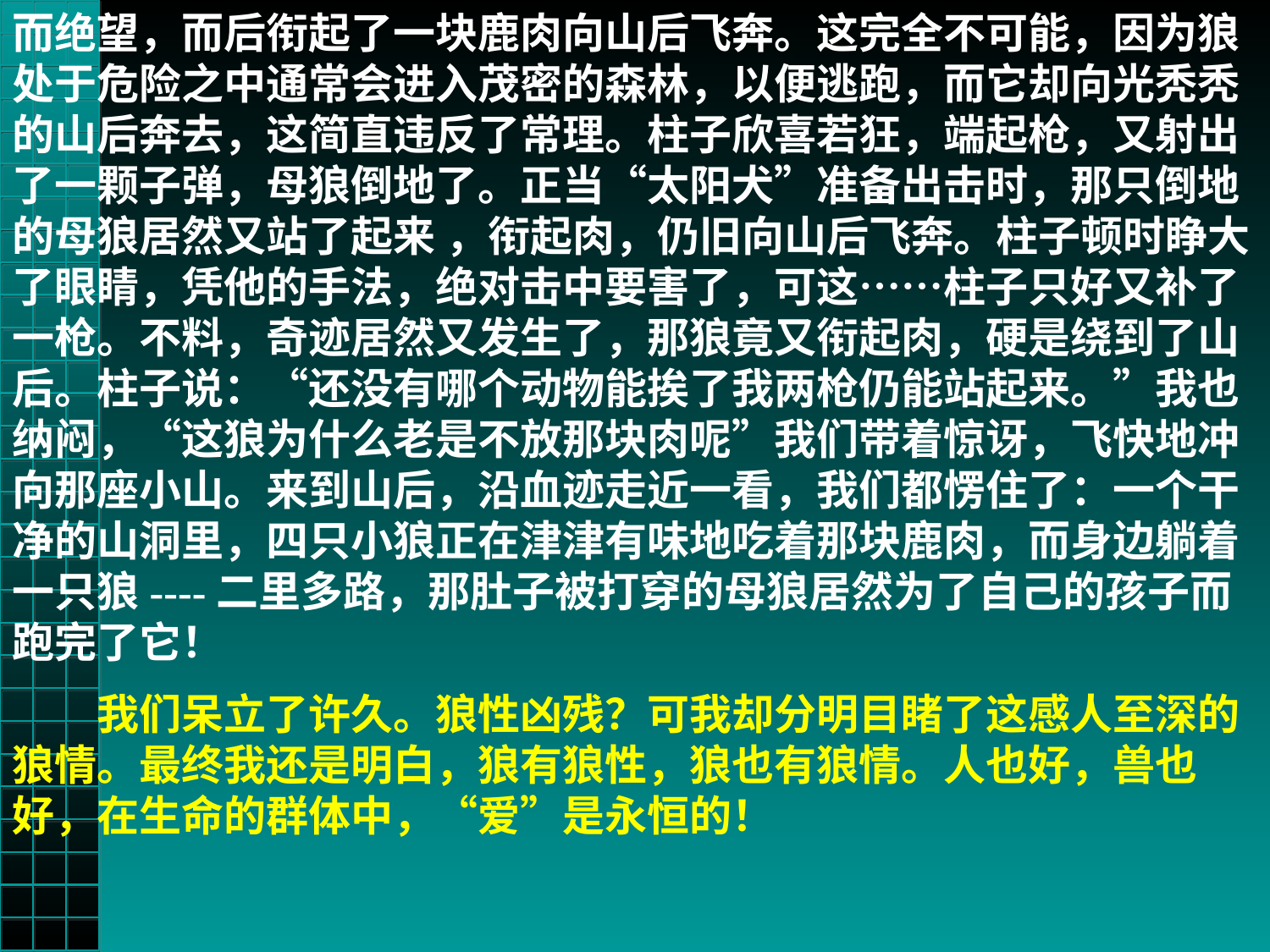

而绝望，而后衔起了一块鹿肉向山后飞奔。这完全不可能，因为狼处于危险之中通常会进入茂密的森林，以便逃跑，而它却向光秃秃的山后奔去，这简直违反了常理。柱子欣喜若狂，端起枪，又射出了一颗子弹，母狼倒地了。正当“太阳犬”准备出击时，那只倒地的母狼居然又站了起来 ，衔起肉，仍旧向山后飞奔。柱子顿时睁大了眼睛，凭他的手法，绝对击中要害了，可这……柱子只好又补了一枪。不料，奇迹居然又发生了，那狼竟又衔起肉，硬是绕到了山后。柱子说：“还没有哪个动物能挨了我两枪仍能站起来。”我也纳闷，“这狼为什么老是不放那块肉呢”我们带着惊讶，飞快地冲向那座小山。来到山后，沿血迹走近一看，我们都愣住了：一个干净的山洞里，四只小狼正在津津有味地吃着那块鹿肉，而身边躺着一只狼----二里多路，那肚子被打穿的母狼居然为了自己的孩子而跑完了它！
　　我们呆立了许久。狼性凶残？可我却分明目睹了这感人至深的狼情。最终我还是明白，狼有狼性，狼也有狼情。人也好，兽也好，在生命的群体中，“爱”是永恒的！